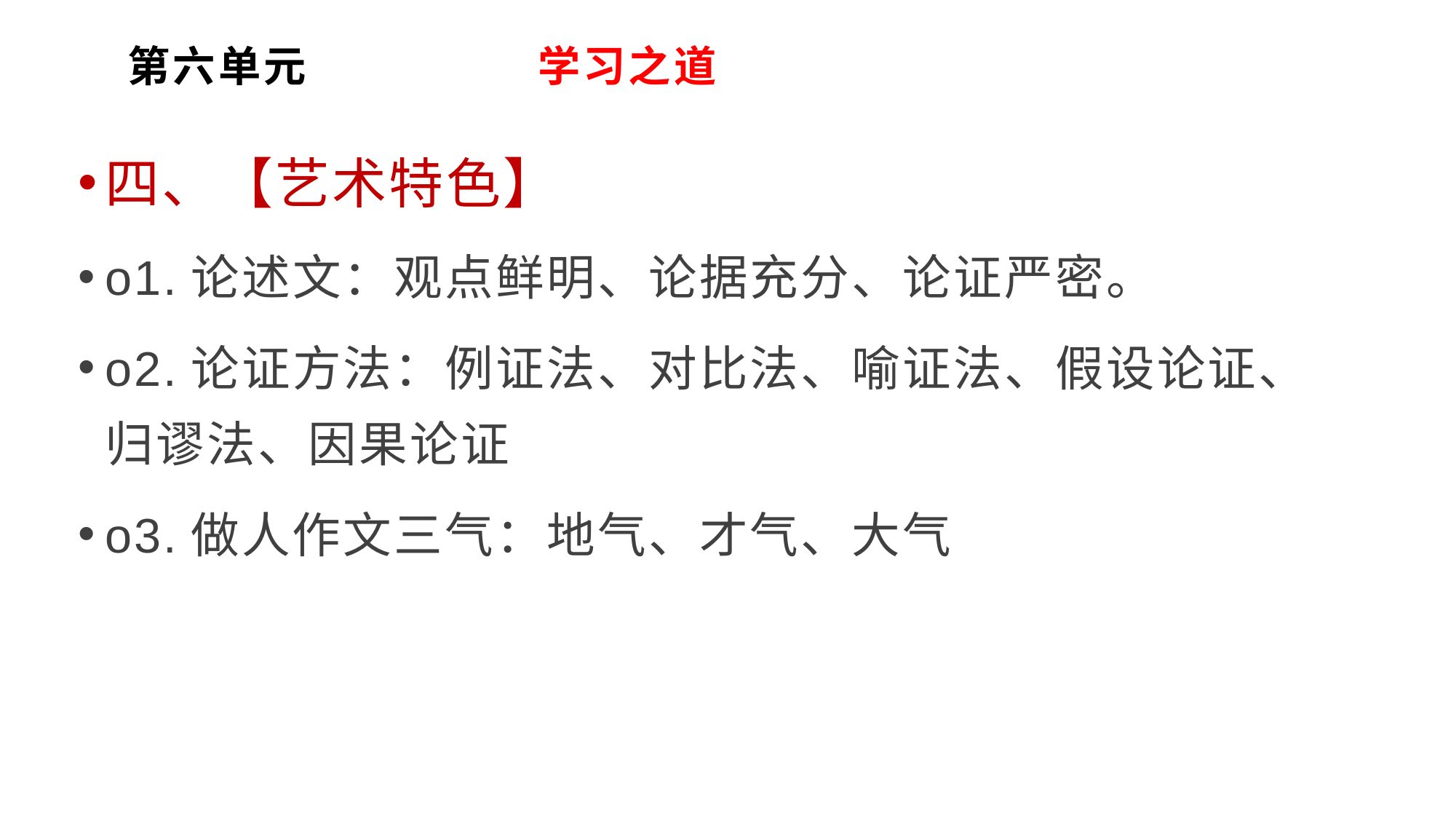

# 第六单元                  学习之道
四、【艺术特色】
o1.论述文：观点鲜明、论据充分、论证严密。
o2.论证方法：例证法、对比法、喻证法、假设论证、归谬法、因果论证
o3.做人作文三气：地气、才气、大气